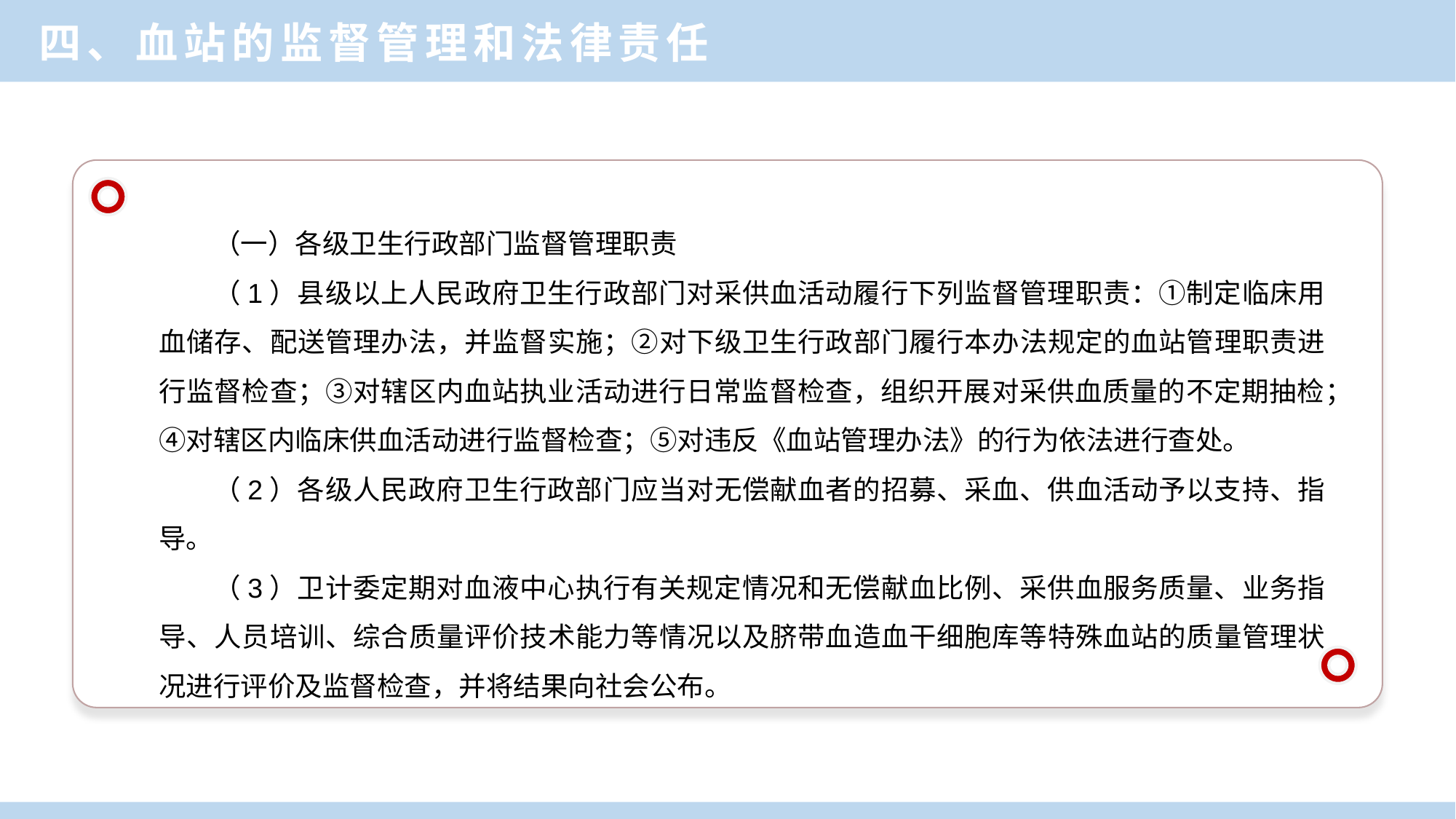

四、血站的监督管理和法律责任

（一）各级卫生行政部门监督管理职责
（1）县级以上人民政府卫生行政部门对采供血活动履行下列监督管理职责：①制定临床用血储存、配送管理办法，并监督实施；②对下级卫生行政部门履行本办法规定的血站管理职责进行监督检查；③对辖区内血站执业活动进行日常监督检查，组织开展对采供血质量的不定期抽检；④对辖区内临床供血活动进行监督检查；⑤对违反《血站管理办法》的行为依法进行查处。
（2）各级人民政府卫生行政部门应当对无偿献血者的招募、采血、供血活动予以支持、指导。
（3）卫计委定期对血液中心执行有关规定情况和无偿献血比例、采供血服务质量、业务指导、人员培训、综合质量评价技术能力等情况以及脐带血造血干细胞库等特殊血站的质量管理状况进行评价及监督检查，并将结果向社会公布。